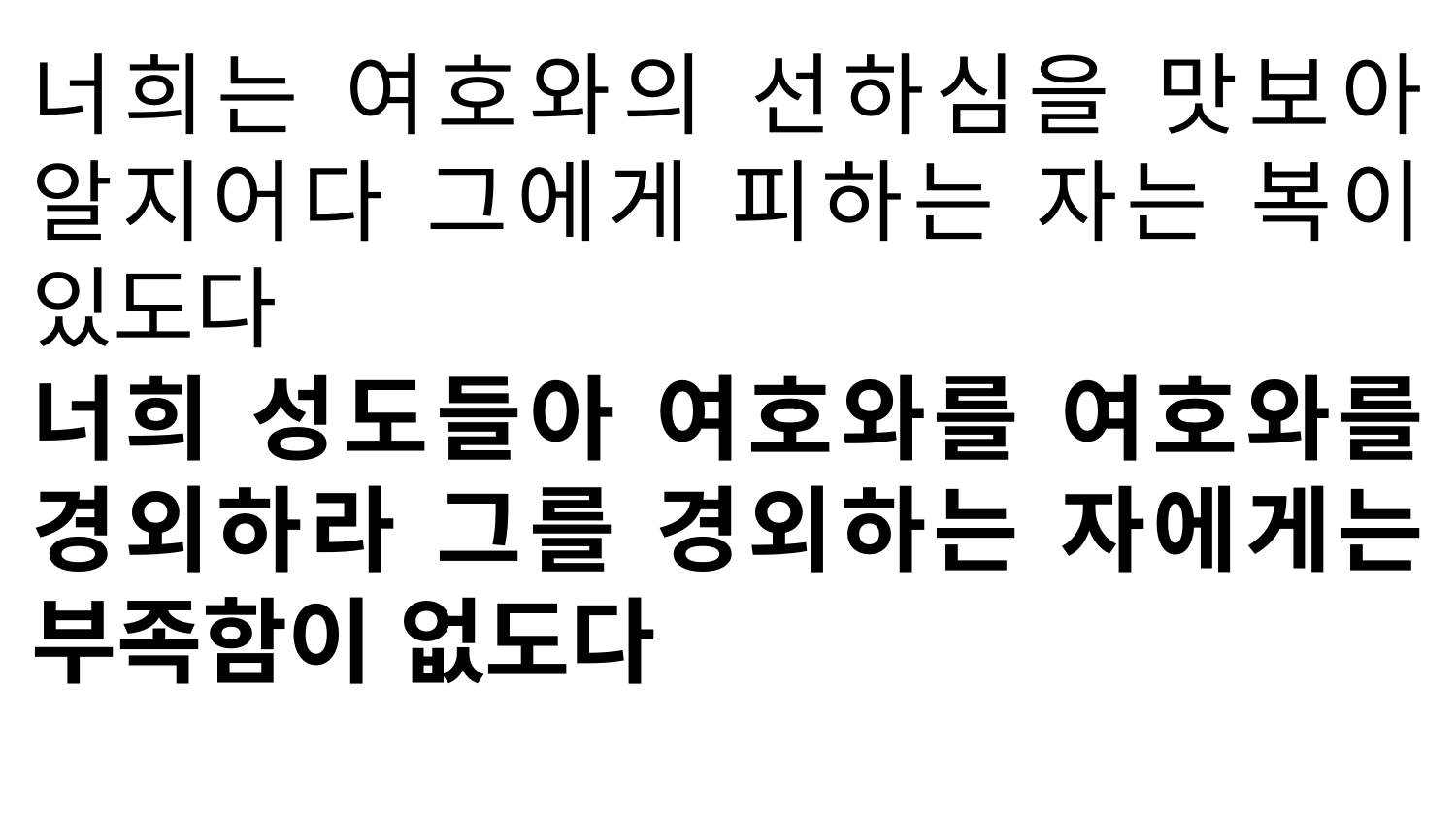

너희는 여호와의 선하심을 맛보아 알지어다 그에게 피하는 자는 복이 있도다
너희 성도들아 여호와를 여호와를 경외하라 그를 경외하는 자에게는 부족함이 없도다